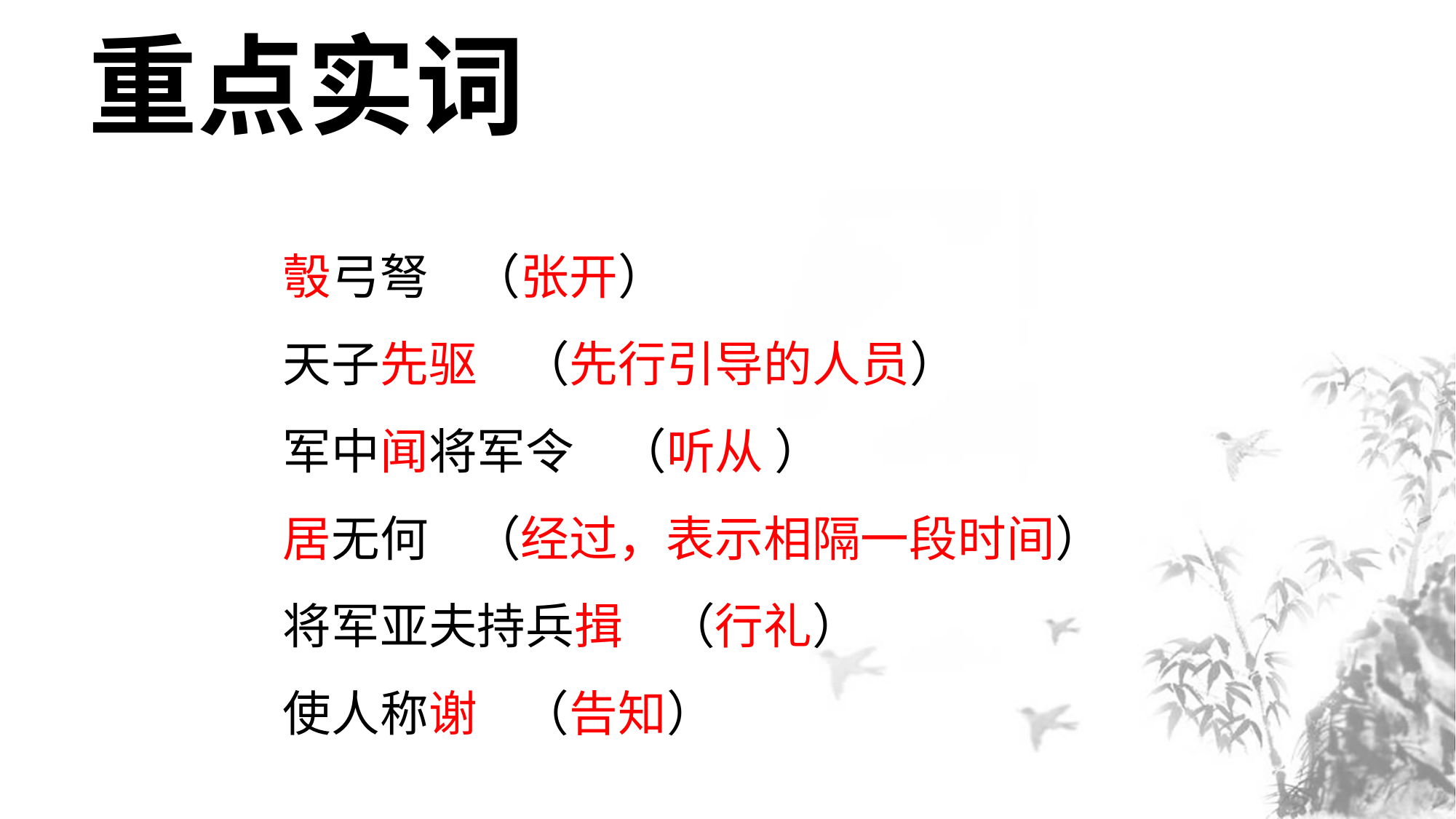

重点实词
彀弓弩    （张开）
天子先驱    （先行引导的人员）
军中闻将军令    （听从 ）
居无何    （经过，表示相隔一段时间）
将军亚夫持兵揖    （行礼）
使人称谢    （告知）